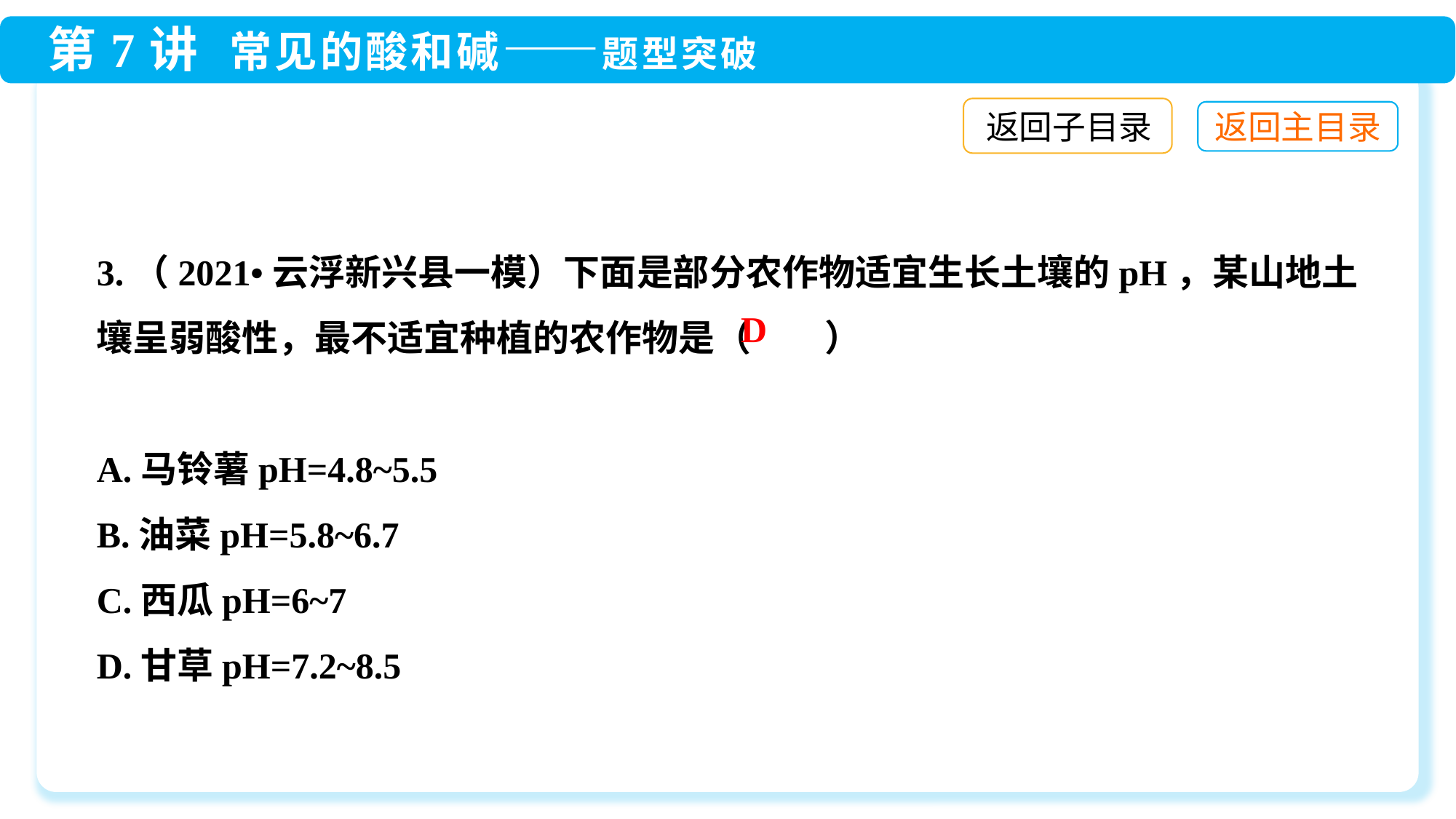

返回子目录
3.（2021•云浮新兴县一模）下面是部分农作物适宜生长土壤的pH，某山地土壤呈弱酸性，最不适宜种植的农作物是（　　）

A.马铃薯pH=4.8~5.5
B.油菜pH=5.8~6.7
C.西瓜pH=6~7
D.甘草pH=7.2~8.5
D